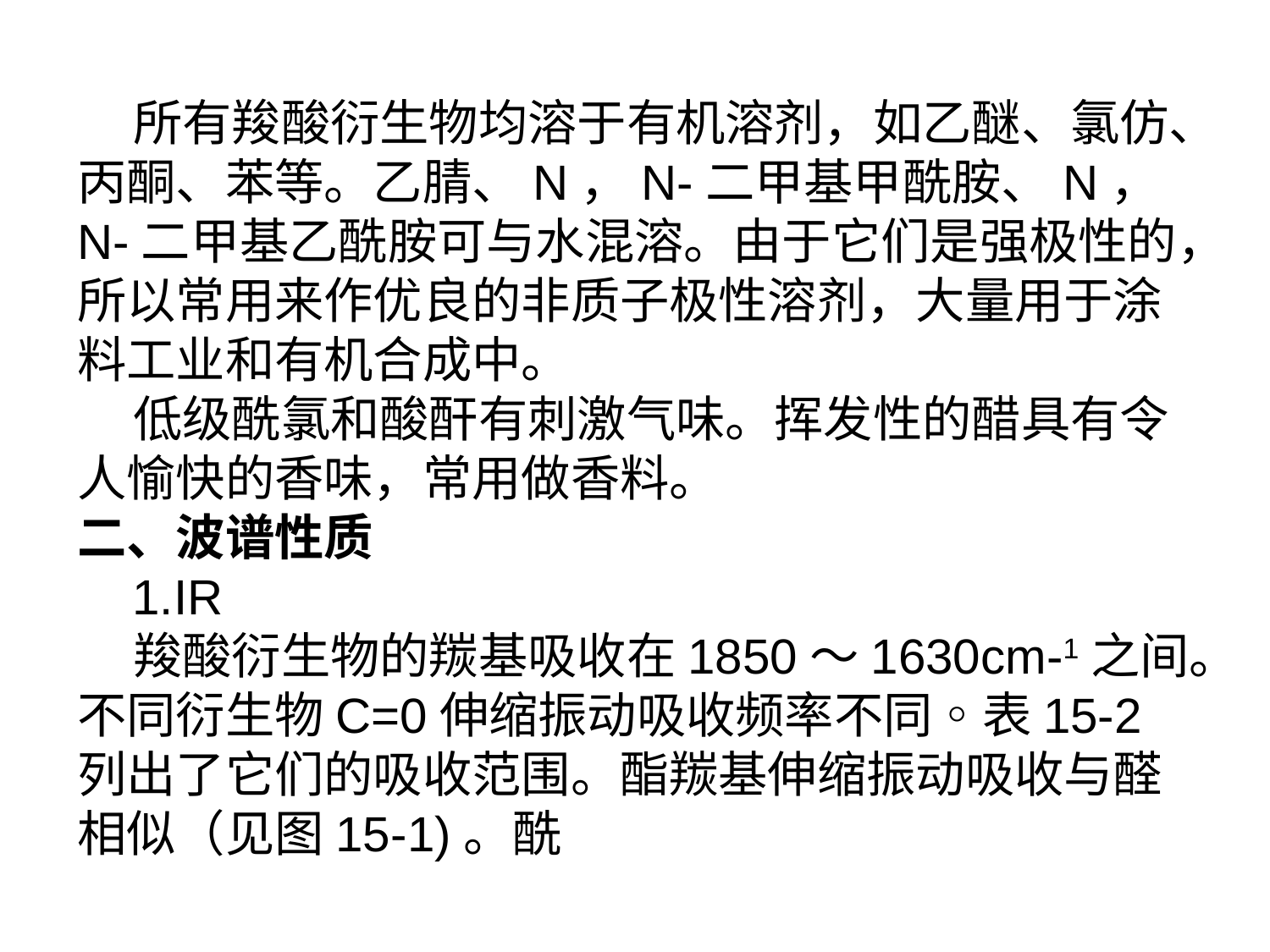

所有羧酸衍生物均溶于有机溶剂，如乙醚、氯仿、丙酮、苯等。乙腈、N，N-二甲基甲酰胺、N，N-二甲基乙酰胺可与水混溶。由于它们是强极性的，所以常用来作优良的非质子极性溶剂，大量用于涂料工业和有机合成中。
    低级酰氯和酸酐有刺激气味。挥发性的醋具有令人愉快的香味，常用做香料。
二、波谱性质
    1.IR
    羧酸衍生物的羰基吸收在1850〜1630cm-1之间。不同衍生物C=0伸缩振动吸收频率不同◦表15-2列出了它们的吸收范围。酯羰基伸缩振动吸收与醛相似（见图15-1)。酰